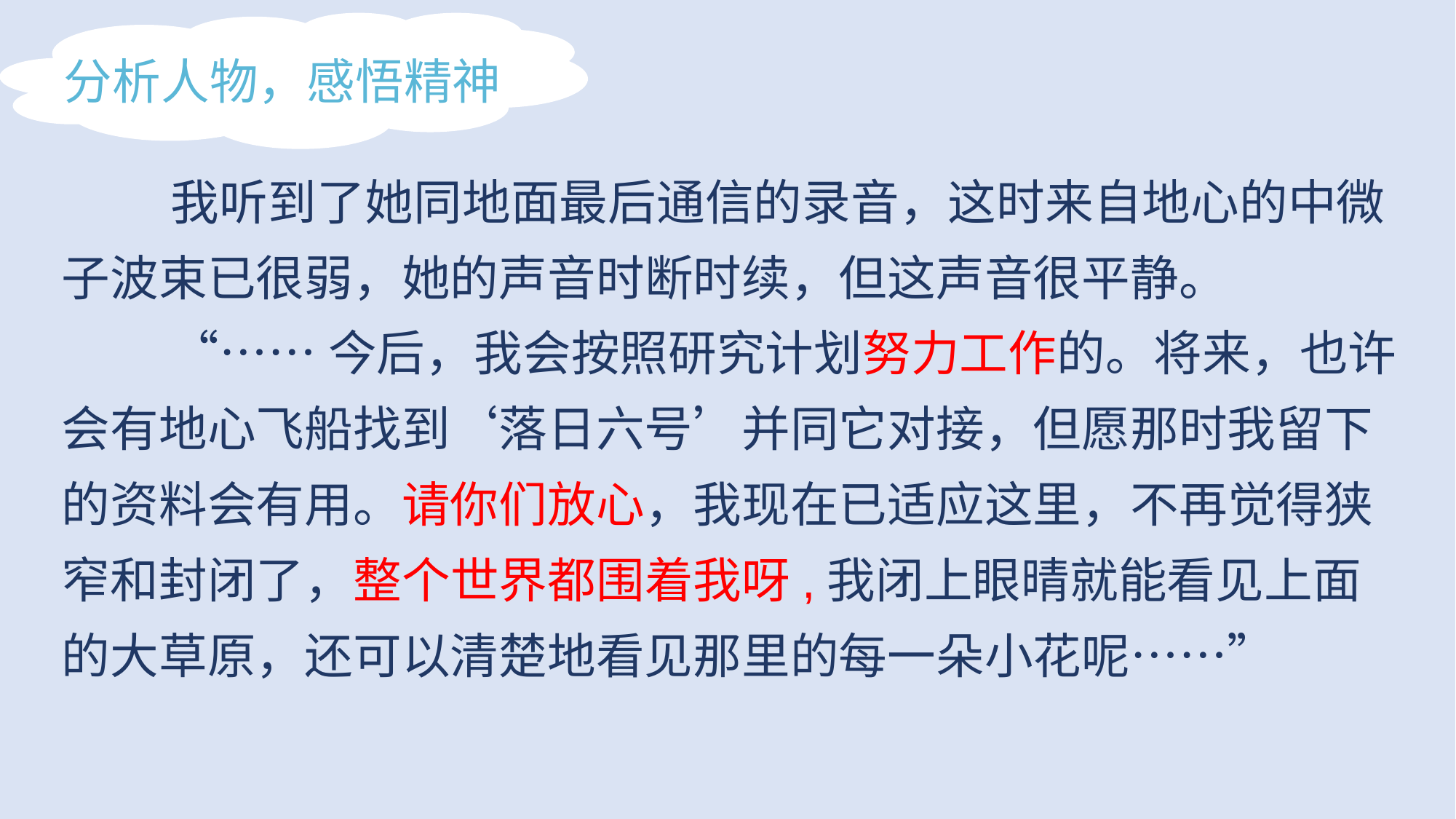

分析人物，感悟精神
	我听到了她同地面最后通信的录音，这时来自地心的中微子波束已很弱，她的声音时断时续，但这声音很平静。
	“……今后，我会按照研究计划努力工作的。将来，也许会有地心飞船找到‘落日六号’并同它对接，但愿那时我留下的资料会有用。请你们放心，我现在已适应这里，不再觉得狭窄和封闭了，整个世界都围着我呀,我闭上眼晴就能看见上面的大草原，还可以清楚地看见那里的每一朵小花呢……”